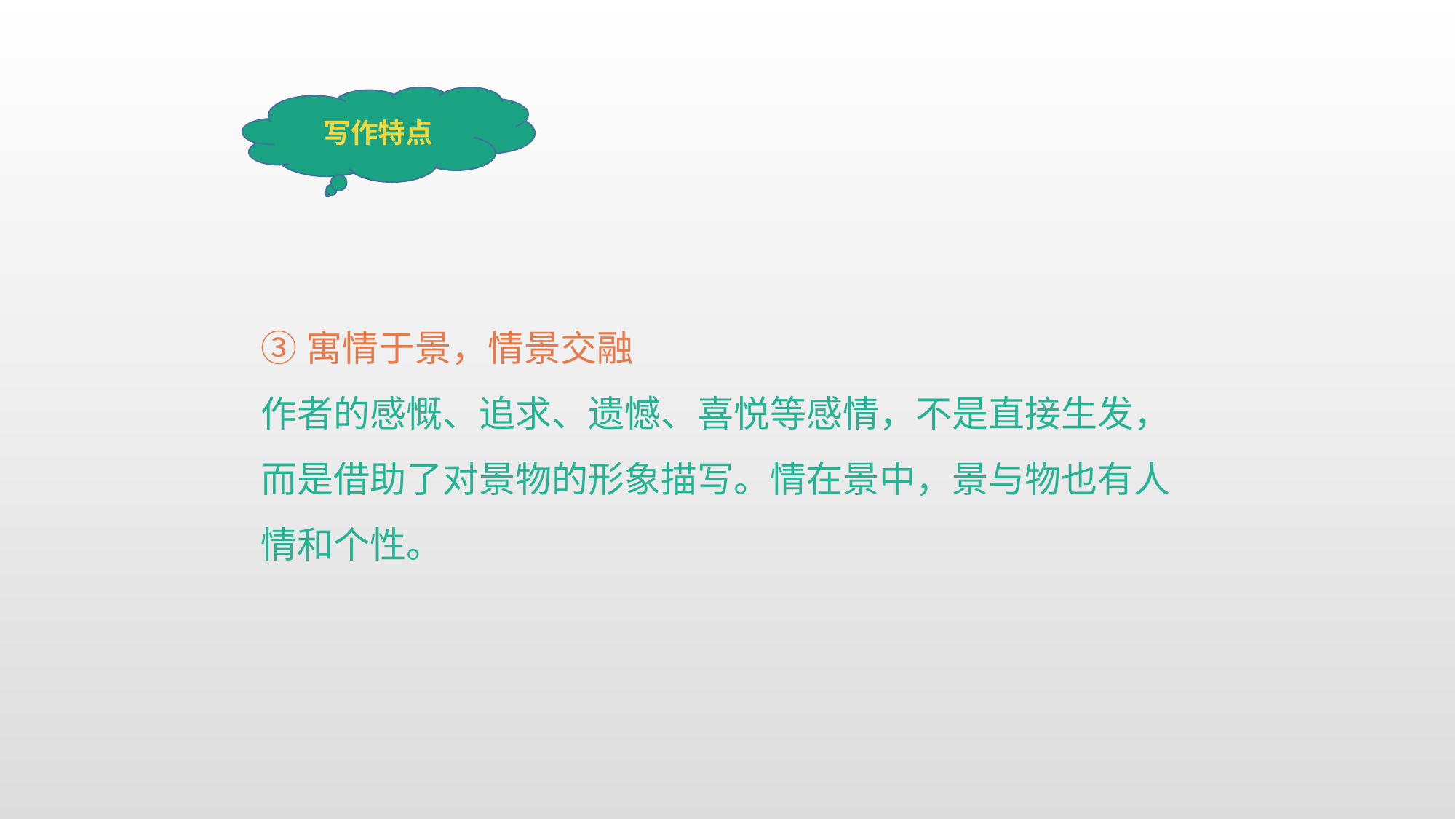

写作特点
③寓情于景，情景交融
作者的感慨、追求、遗憾、喜悦等感情，不是直接生发，而是借助了对景物的形象描写。情在景中，景与物也有人情和个性。